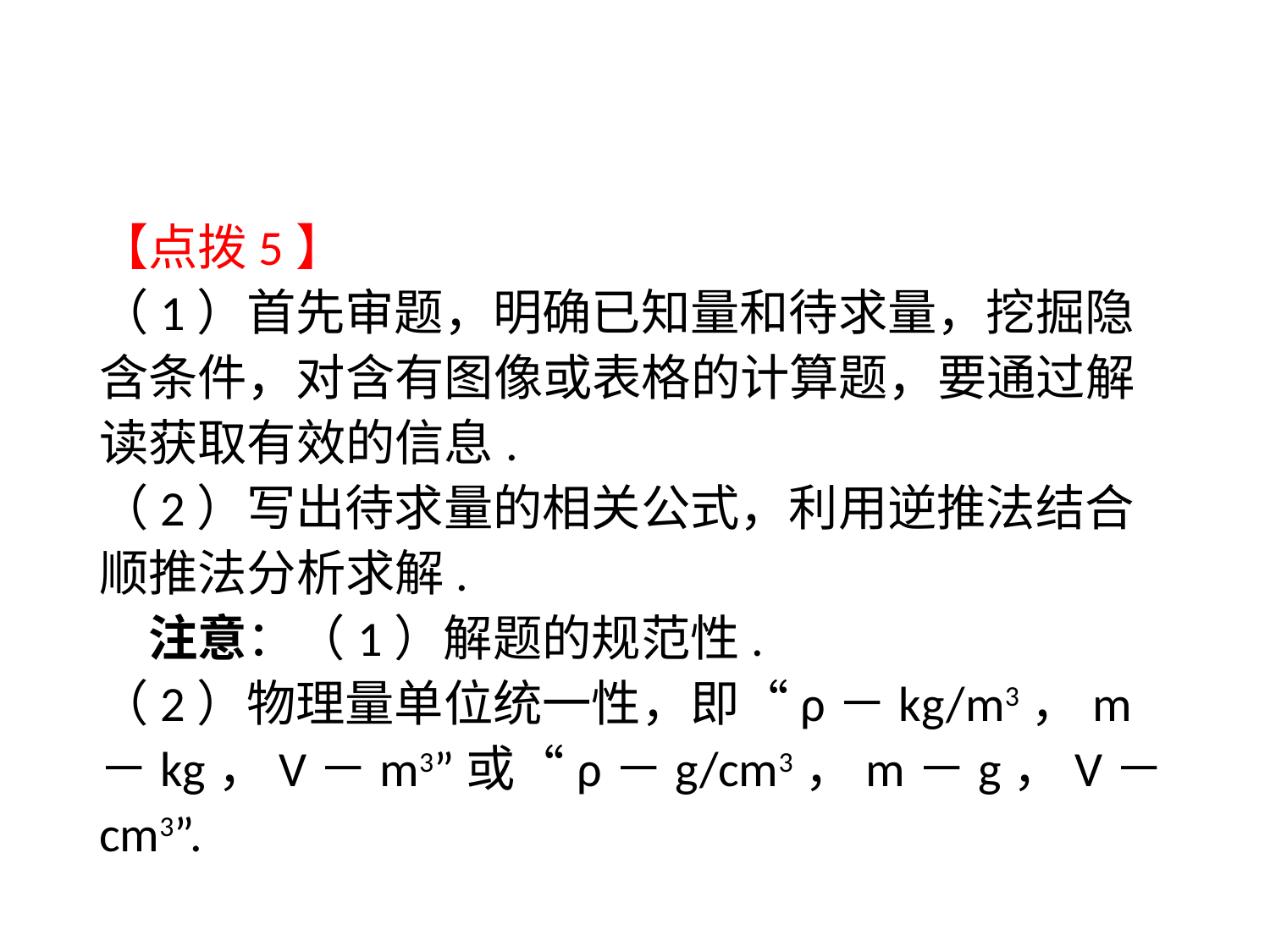

【点拨5】
（1）首先审题，明确已知量和待求量，挖掘隐含条件，对含有图像或表格的计算题，要通过解读获取有效的信息.
（2）写出待求量的相关公式，利用逆推法结合顺推法分析求解.
　注意：（1）解题的规范性.
（2）物理量单位统一性，即“ρ－kg/m3，m－kg，V－m3”或“ρ－g/cm3，m－g，V－cm3”.